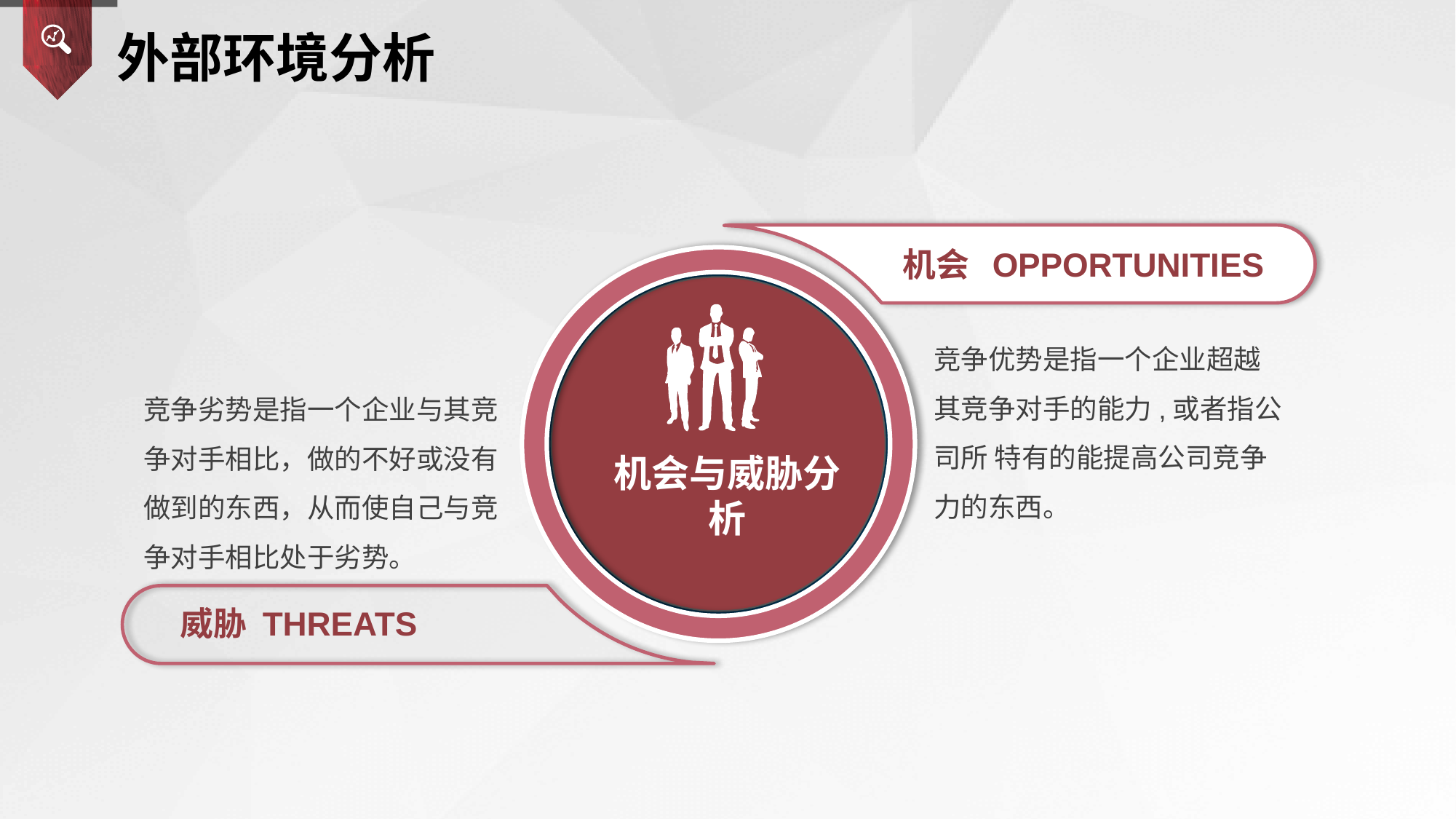

外部环境分析

机会  OPPORTUNITIES

机会与威胁分析

竞争优势是指一个企业超越其竞争对手的能力,或者指公司所 特有的能提高公司竞争力的东西。
竞争劣势是指一个企业与其竞争对手相比，做的不好或没有做到的东西，从而使自己与竞争对手相比处于劣势。

威胁 THREATS